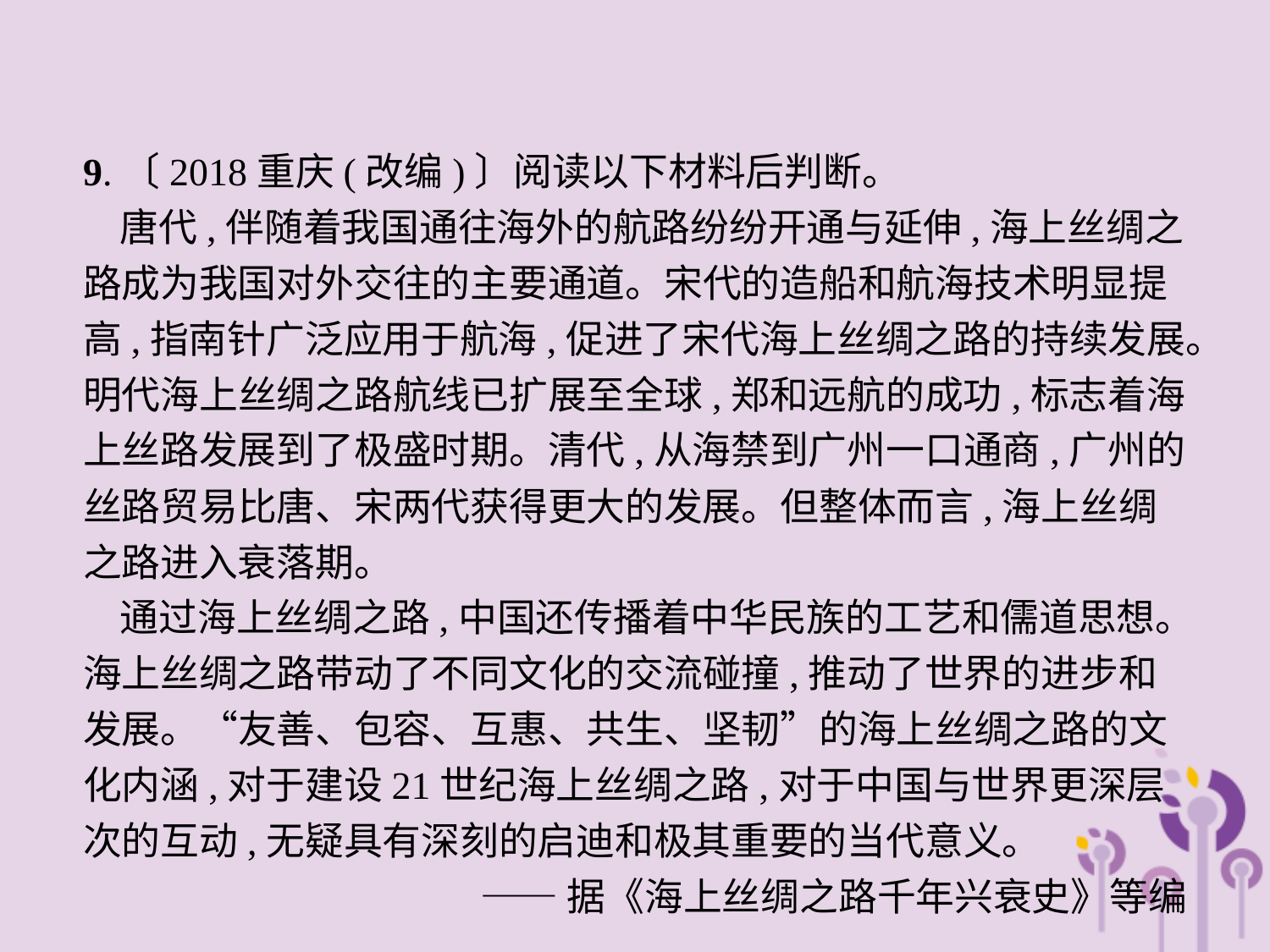

9.〔2018重庆(改编)〕阅读以下材料后判断。
唐代,伴随着我国通往海外的航路纷纷开通与延伸,海上丝绸之路成为我国对外交往的主要通道。宋代的造船和航海技术明显提高,指南针广泛应用于航海,促进了宋代海上丝绸之路的持续发展。明代海上丝绸之路航线已扩展至全球,郑和远航的成功,标志着海上丝路发展到了极盛时期。清代,从海禁到广州一口通商,广州的丝路贸易比唐、宋两代获得更大的发展。但整体而言,海上丝绸之路进入衰落期。
通过海上丝绸之路,中国还传播着中华民族的工艺和儒道思想。海上丝绸之路带动了不同文化的交流碰撞,推动了世界的进步和发展。“友善、包容、互惠、共生、坚韧”的海上丝绸之路的文化内涵,对于建设21世纪海上丝绸之路,对于中国与世界更深层次的互动,无疑具有深刻的启迪和极其重要的当代意义。
——据《海上丝绸之路千年兴衰史》等编